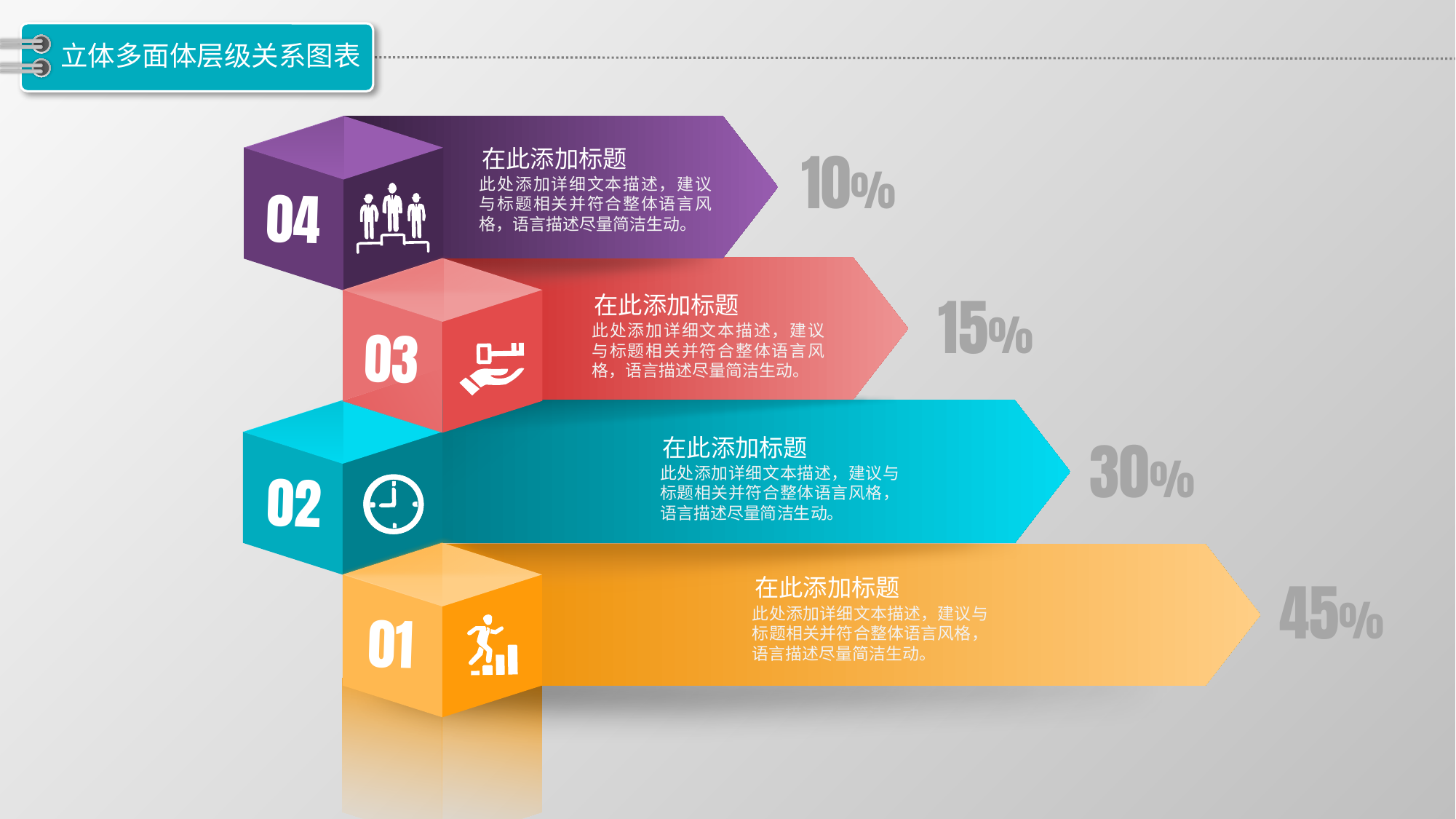

# 立体多面体层级关系图表

在此添加标题
10%
此处添加详细文本描述，建议与标题相关并符合整体语言风格，语言描述尽量简洁生动。
04

在此添加标题
15%
此处添加详细文本描述，建议与标题相关并符合整体语言风格，语言描述尽量简洁生动。
03

在此添加标题
30%
此处添加详细文本描述，建议与标题相关并符合整体语言风格，语言描述尽量简洁生动。
02

在此添加标题
45%
此处添加详细文本描述，建议与标题相关并符合整体语言风格，语言描述尽量简洁生动。
01